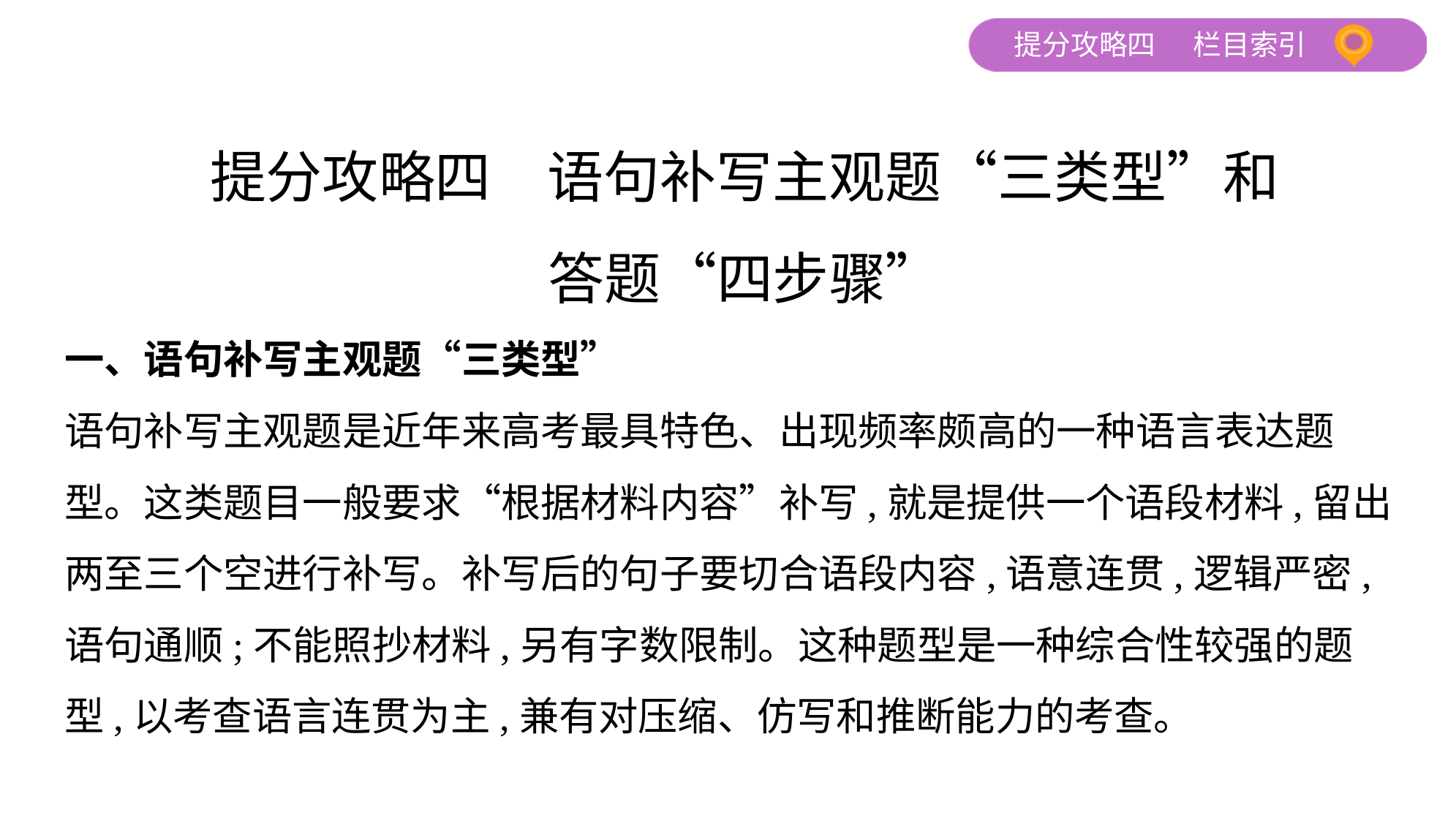

提分攻略四　语句补写主观题“三类型”和
答题“四步骤”
一、语句补写主观题“三类型”
语句补写主观题是近年来高考最具特色、出现频率颇高的一种语言表达题
型。这类题目一般要求“根据材料内容”补写,就是提供一个语段材料,留出
两至三个空进行补写。补写后的句子要切合语段内容,语意连贯,逻辑严密,
语句通顺;不能照抄材料,另有字数限制。这种题型是一种综合性较强的题
型,以考查语言连贯为主,兼有对压缩、仿写和推断能力的考查。